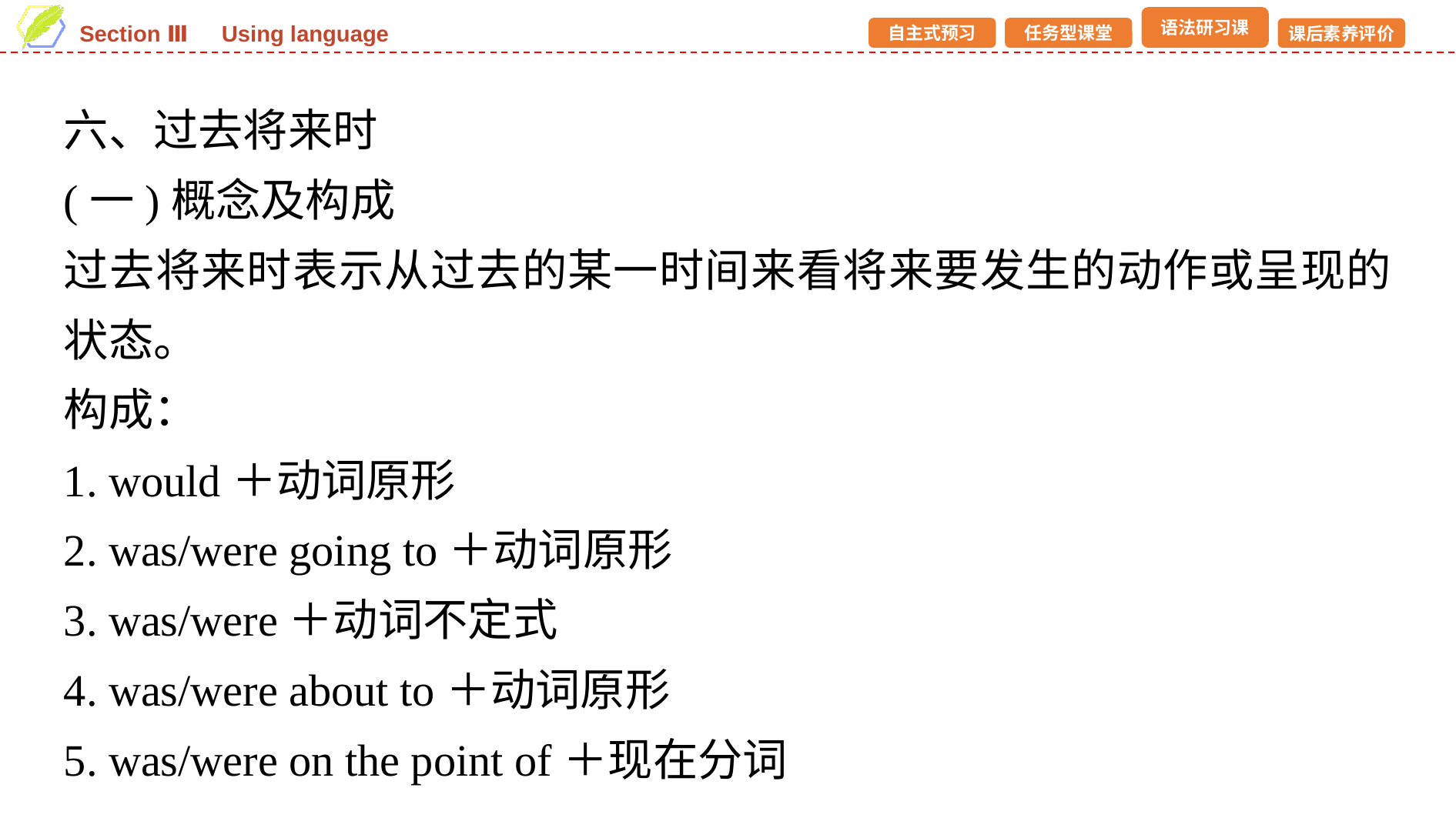

六、过去将来时
(一)概念及构成
过去将来时表示从过去的某一时间来看将来要发生的动作或呈现的状态。
构成：
1. would＋动词原形
2. was/were going to＋动词原形
3. was/were＋动词不定式
4. was/were about to＋动词原形
5. was/were on the point of＋现在分词